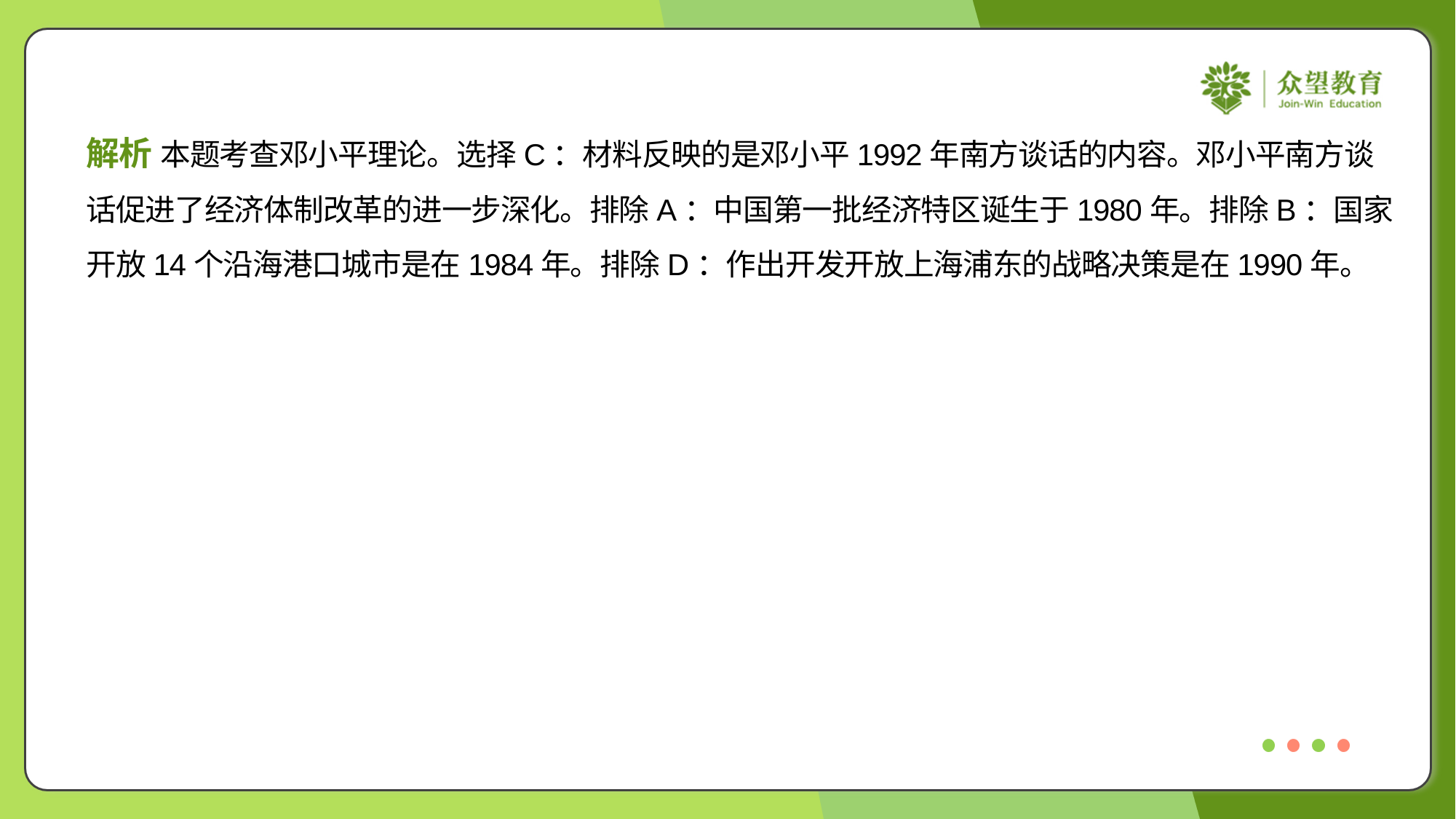

解析 本题考查邓小平理论。选择C：材料反映的是邓小平1992年南方谈话的内容。邓小平南方谈
话促进了经济体制改革的进一步深化。排除A：中国第一批经济特区诞生于1980年。排除B：国家
开放14个沿海港口城市是在1984年。排除D：作出开发开放上海浦东的战略决策是在1990年。